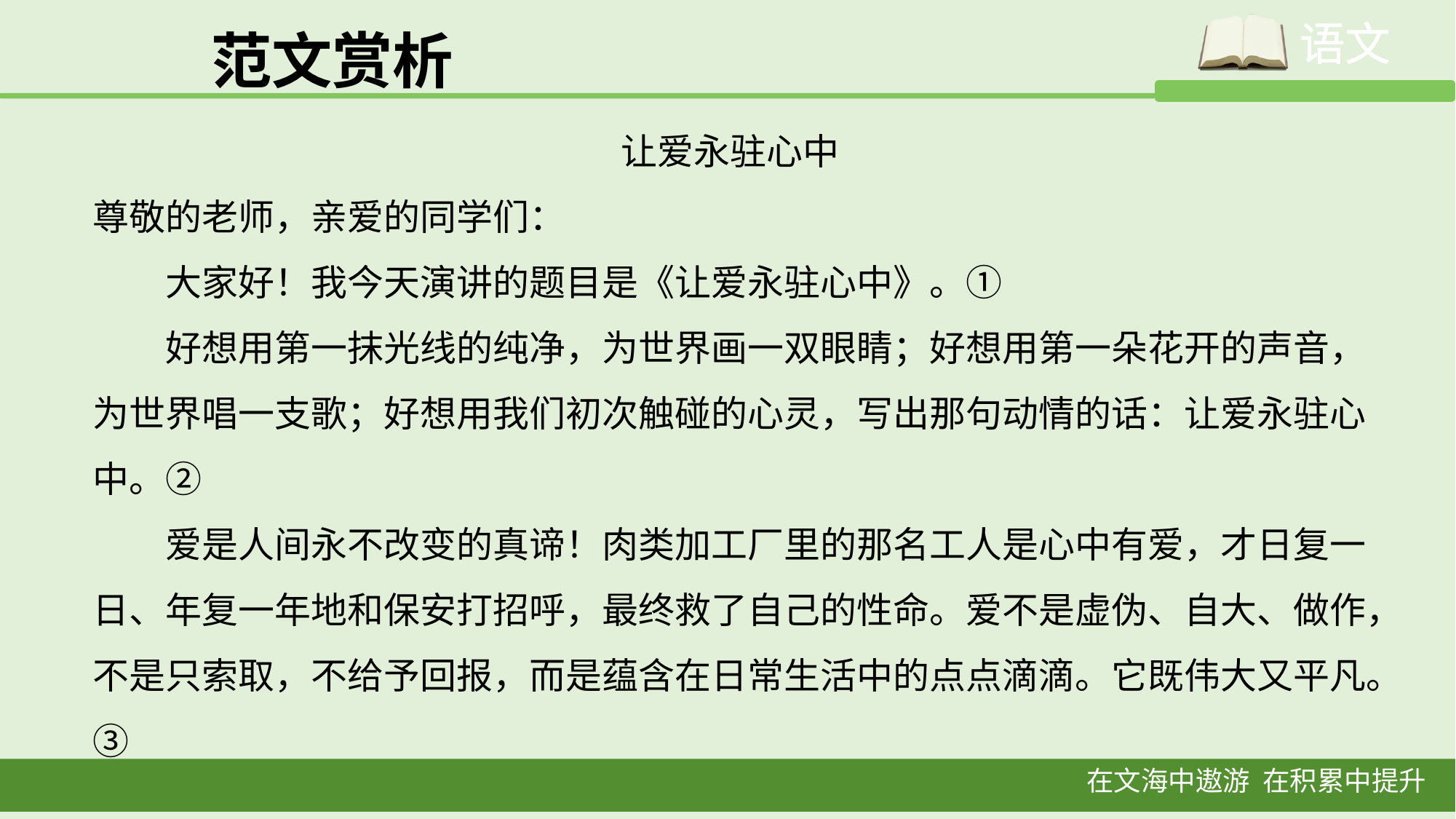

范文赏析
让爱永驻心中
尊敬的老师，亲爱的同学们：
大家好！我今天演讲的题目是《让爱永驻心中》。①
好想用第一抹光线的纯净，为世界画一双眼睛；好想用第一朵花开的声音，为世界唱一支歌；好想用我们初次触碰的心灵，写出那句动情的话：让爱永驻心中。②
爱是人间永不改变的真谛！肉类加工厂里的那名工人是心中有爱，才日复一日、年复一年地和保安打招呼，最终救了自己的性命。爱不是虚伪、自大、做作，不是只索取，不给予回报，而是蕴含在日常生活中的点点滴滴。它既伟大又平凡。③